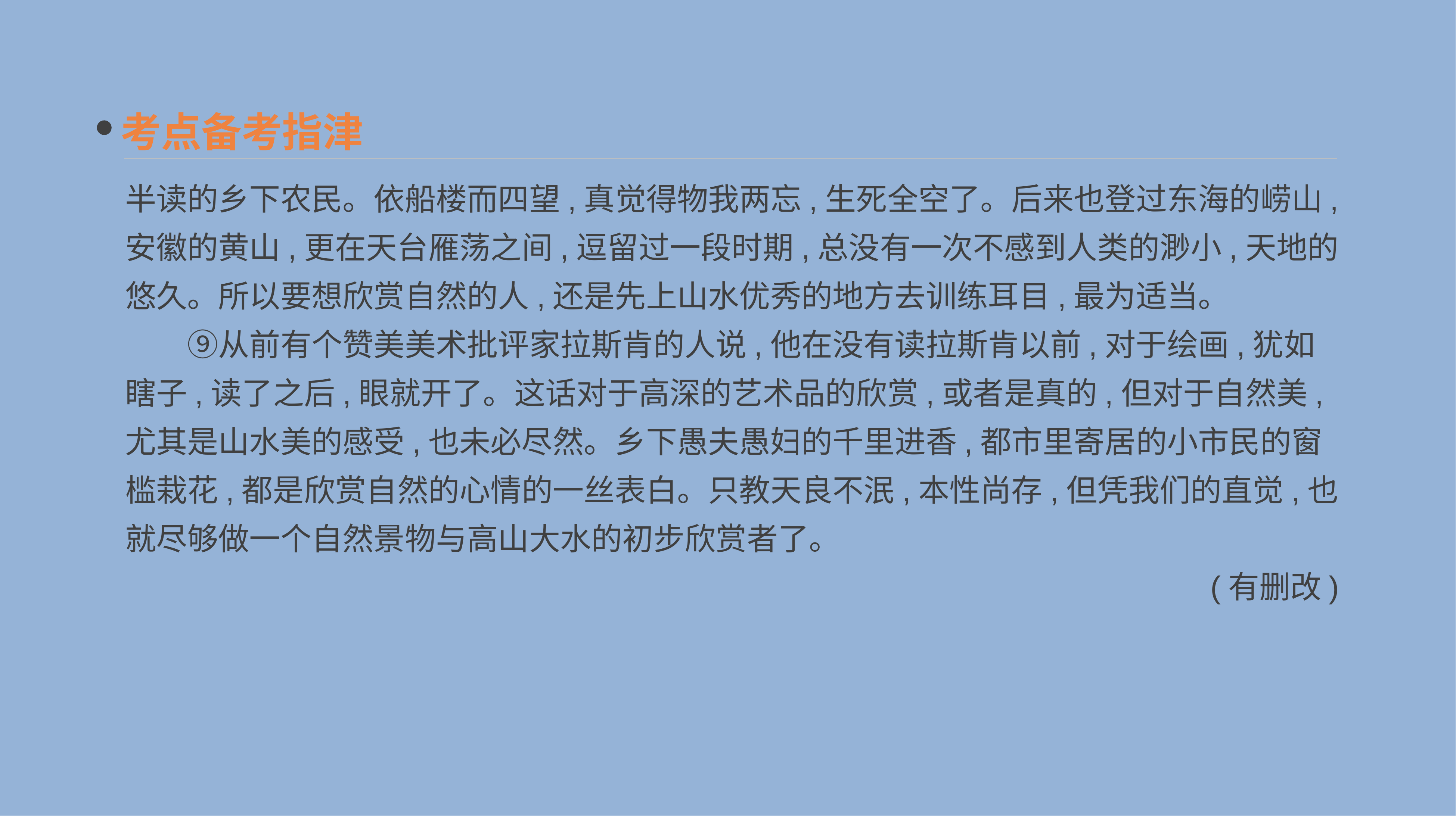

考点备考指津

半读的乡下农民。依船楼而四望,真觉得物我两忘,生死全空了。后来也登过东海的崂山,安徽的黄山,更在天台雁荡之间,逗留过一段时期,总没有一次不感到人类的渺小,天地的悠久。所以要想欣赏自然的人,还是先上山水优秀的地方去训练耳目,最为适当。
　　⑨从前有个赞美美术批评家拉斯肯的人说,他在没有读拉斯肯以前,对于绘画,犹如瞎子,读了之后,眼就开了。这话对于高深的艺术品的欣赏,或者是真的,但对于自然美,尤其是山水美的感受,也未必尽然。乡下愚夫愚妇的千里进香,都市里寄居的小市民的窗槛栽花,都是欣赏自然的心情的一丝表白。只教天良不泯,本性尚存,但凭我们的直觉,也就尽够做一个自然景物与高山大水的初步欣赏者了。
(有删改)